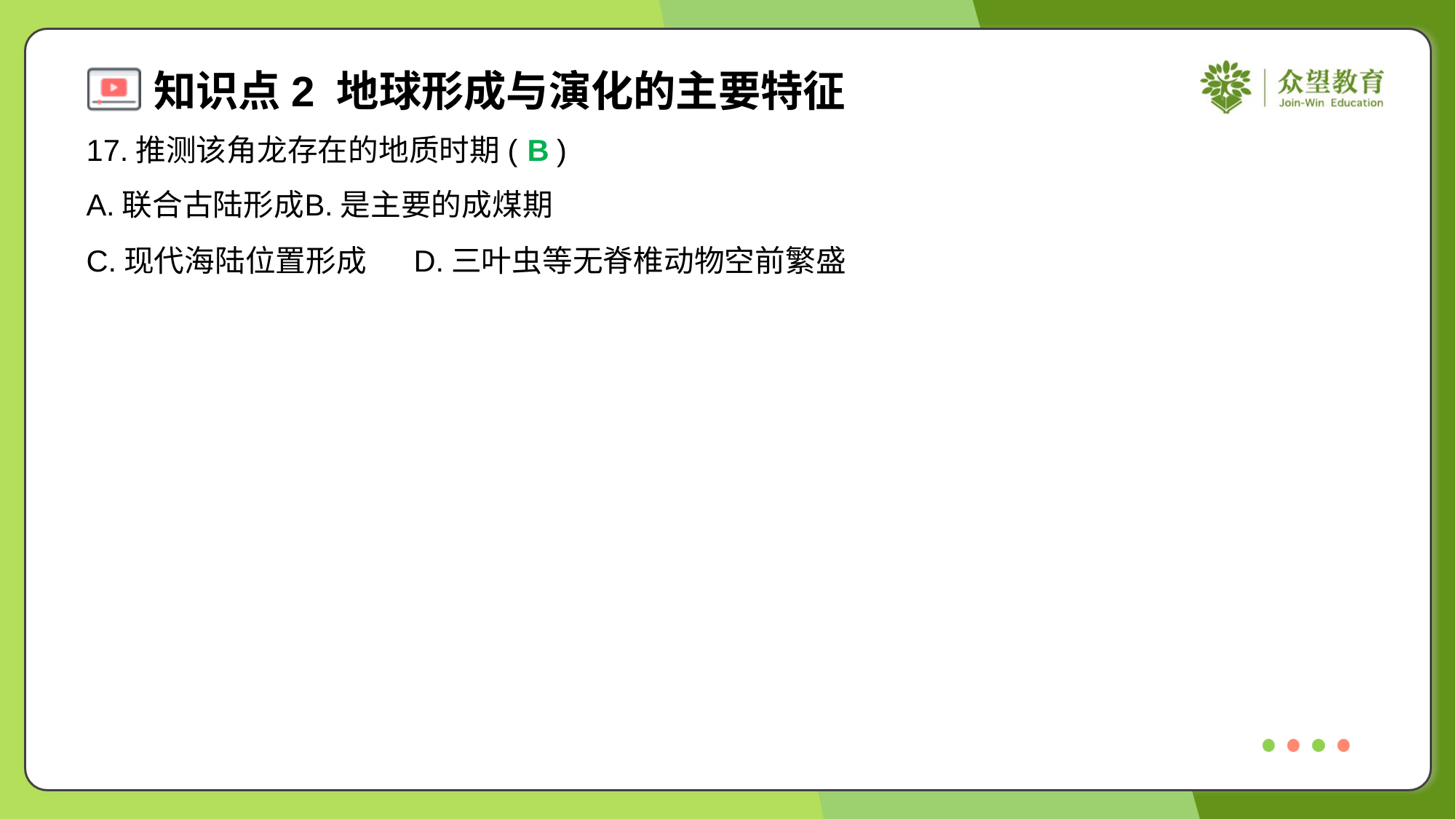

17.推测该角龙存在的地质时期(     )
B
A.联合古陆形成	B.是主要的成煤期
C.现代海陆位置形成	D.三叶虫等无脊椎动物空前繁盛